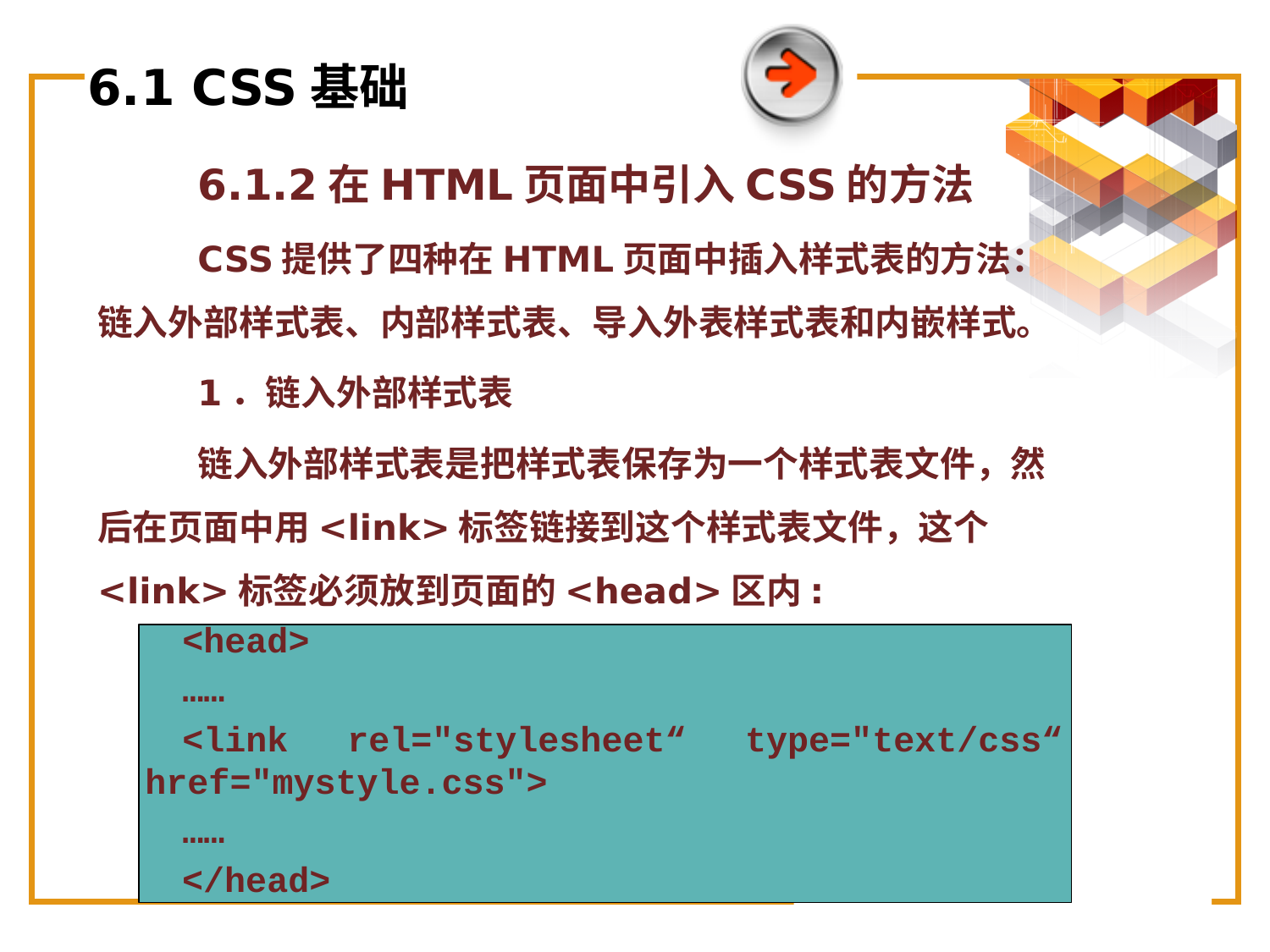

# 6.1 CSS基础
6.1.2在HTML页面中引入CSS的方法
CSS提供了四种在HTML页面中插入样式表的方法：链入外部样式表、内部样式表、导入外表样式表和内嵌样式。
1．链入外部样式表
链入外部样式表是把样式表保存为一个样式表文件，然后在页面中用<link>标签链接到这个样式表文件，这个<link>标签必须放到页面的<head>区内:
<head>
……
<link rel="stylesheet“ type="text/css“ href="mystyle.css">
……
    </head>